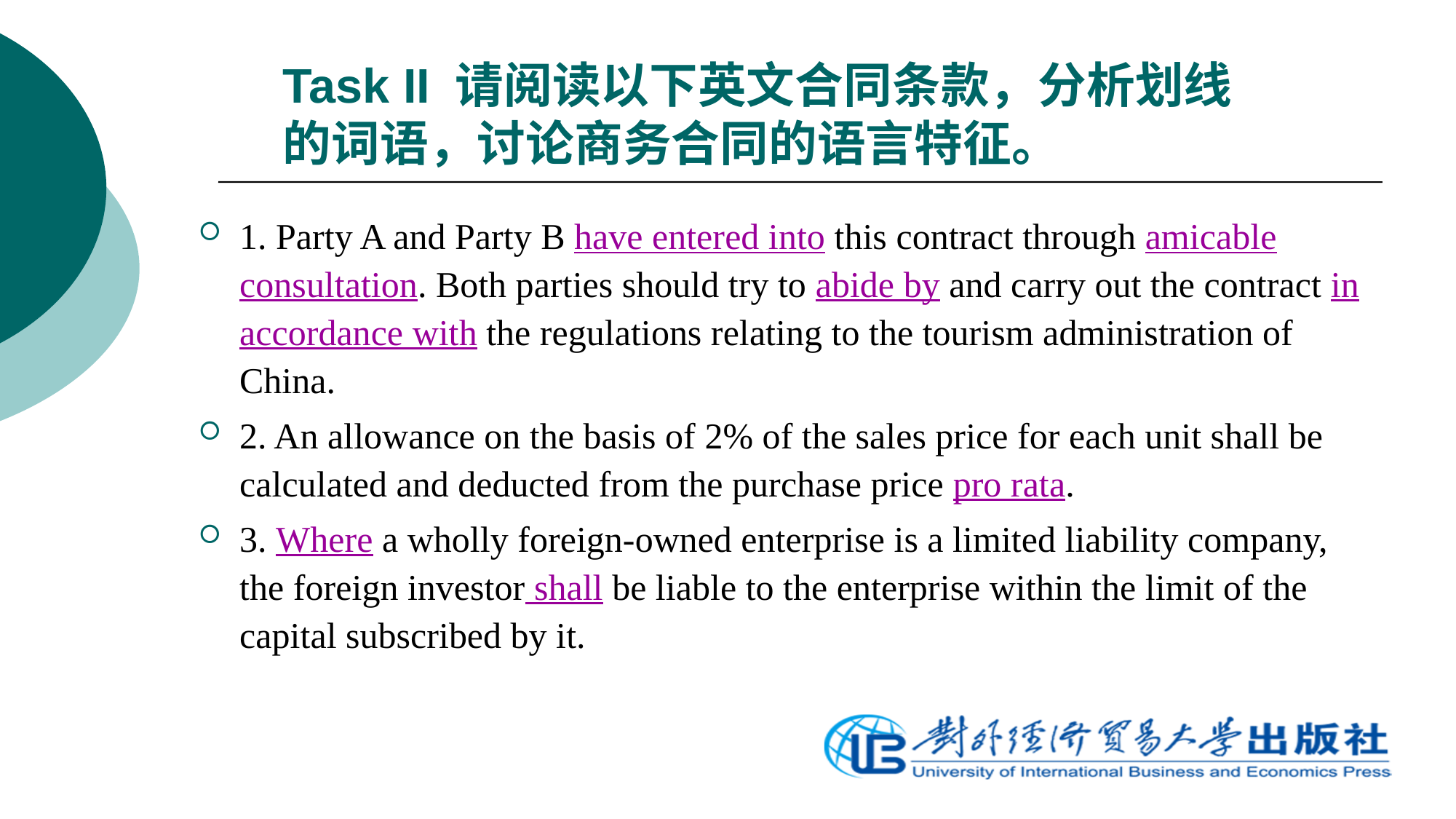

# Task II 请阅读以下英文合同条款，分析划线的词语，讨论商务合同的语言特征。
1. Party A and Party B have entered into this contract through amicable consultation. Both parties should try to abide by and carry out the contract in accordance with the regulations relating to the tourism administration of China.
2. An allowance on the basis of 2% of the sales price for each unit shall be calculated and deducted from the purchase price pro rata.
3. Where a wholly foreign-owned enterprise is a limited liability company, the foreign investor shall be liable to the enterprise within the limit of the capital subscribed by it.